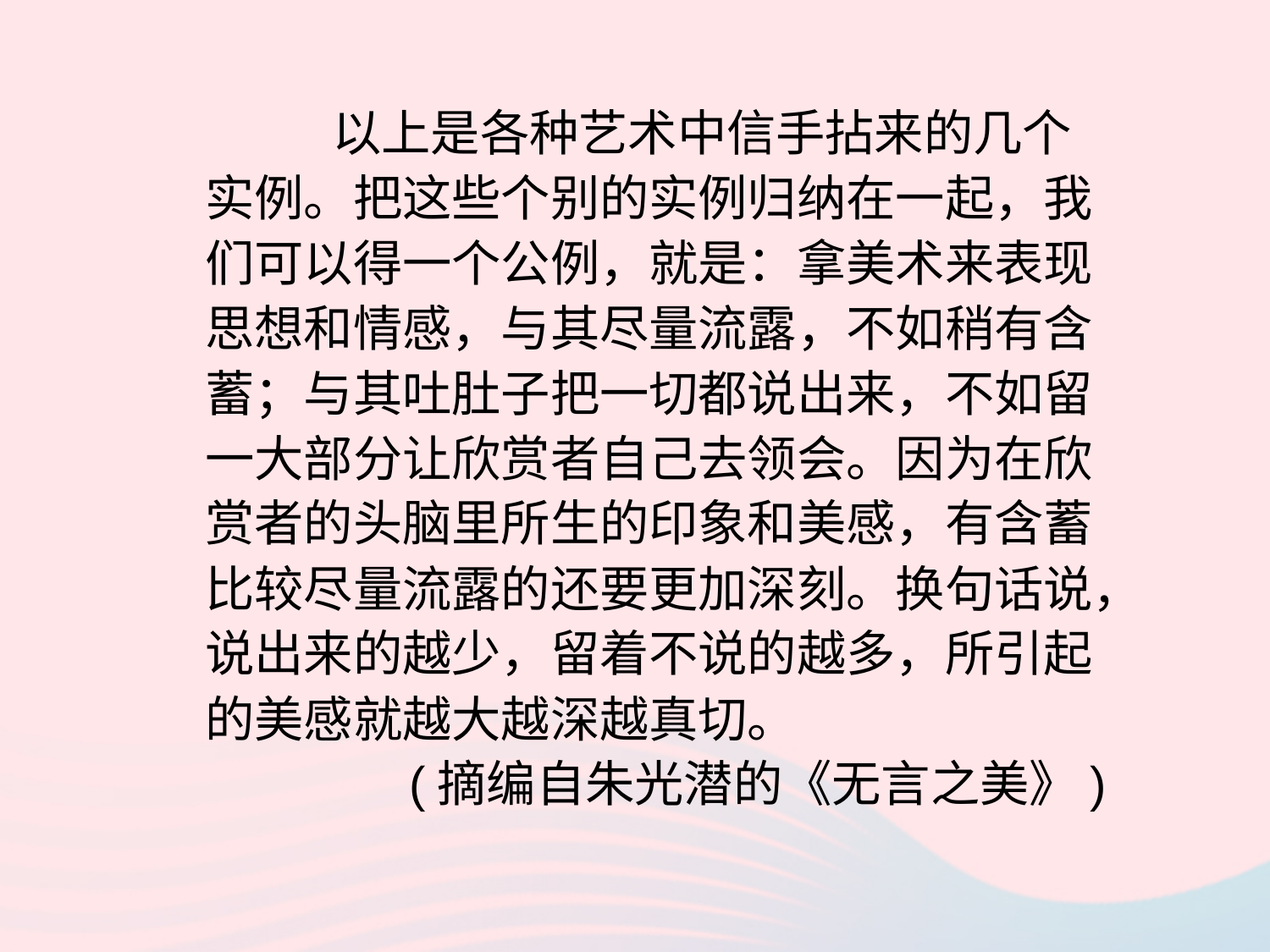

以上是各种艺术中信手拈来的几个实例。把这些个别的实例归纳在一起，我们可以得一个公例，就是：拿美术来表现思想和情感，与其尽量流露，不如稍有含蓄；与其吐肚子把一切都说出来，不如留一大部分让欣赏者自己去领会。因为在欣赏者的头脑里所生的印象和美感，有含蓄比较尽量流露的还要更加深刻。换句话说，说出来的越少，留着不说的越多，所引起的美感就越大越深越真切。
(摘编自朱光潜的《无言之美》)